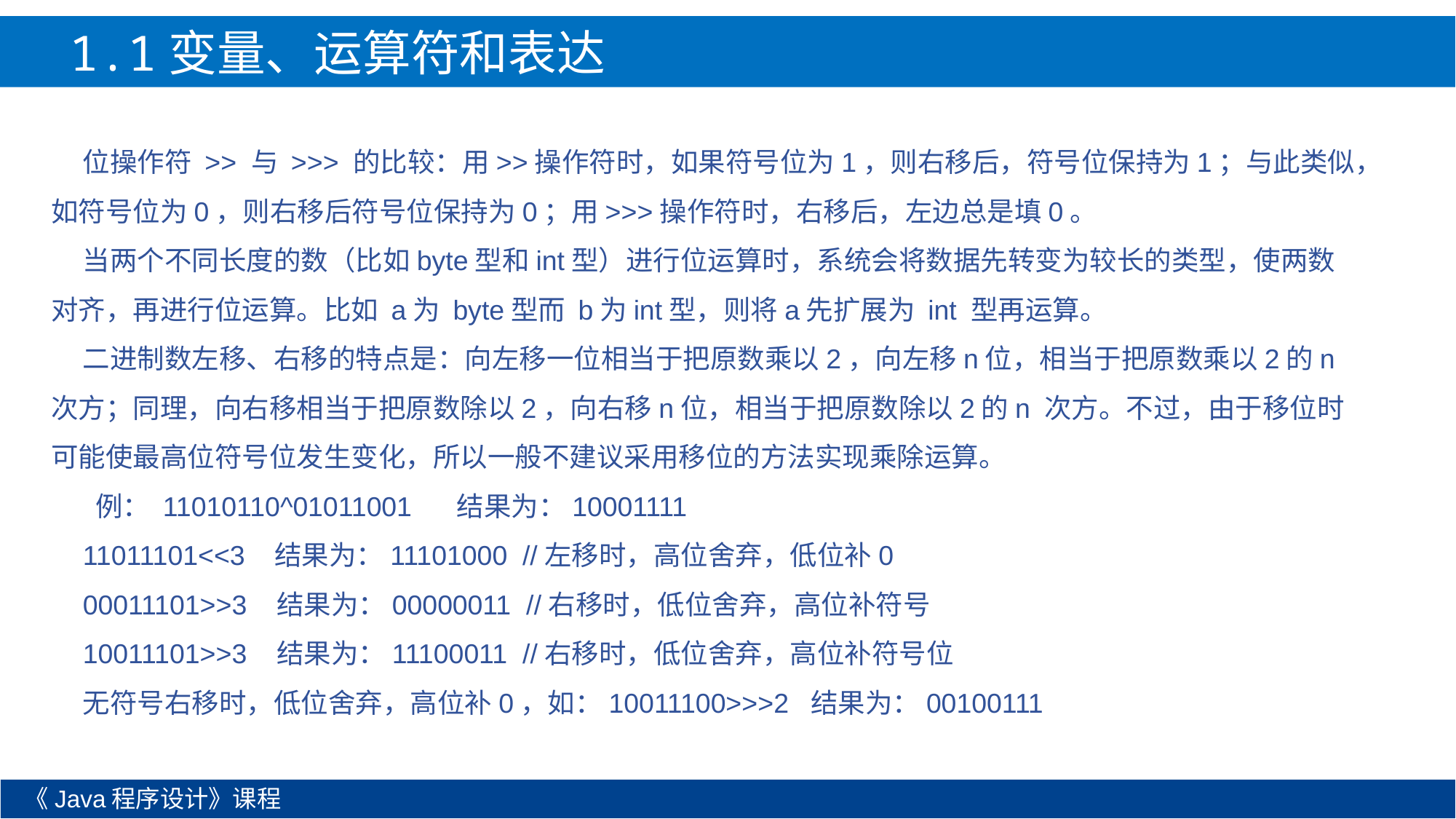

1.1变量、运算符和表达式
位操作符 >> 与 >>> 的比较：用>>操作符时，如果符号位为1，则右移后，符号位保持为1；与此类似，如符号位为0，则右移后符号位保持为0；用>>>操作符时，右移后，左边总是填0。
当两个不同长度的数（比如byte型和int型）进行位运算时，系统会将数据先转变为较长的类型，使两数对齐，再进行位运算。比如 a为 byte型而 b为int型，则将a先扩展为 int 型再运算。
二进制数左移、右移的特点是：向左移一位相当于把原数乘以2，向左移n位，相当于把原数乘以2的n次方；同理，向右移相当于把原数除以2，向右移n位，相当于把原数除以2的n 次方。不过，由于移位时可能使最高位符号位发生变化，所以一般不建议采用移位的方法实现乘除运算。
 例： 11010110^01011001     结果为：10001111
11011101<<3   结果为：11101000  //左移时，高位舍弃，低位补0
00011101>>3   结果为：00000011  //右移时，低位舍弃，高位补符号
10011101>>3   结果为：11100011  //右移时，低位舍弃，高位补符号位
无符号右移时，低位舍弃，高位补0，如：10011100>>>2  结果为：00100111
《Java程序设计》课程